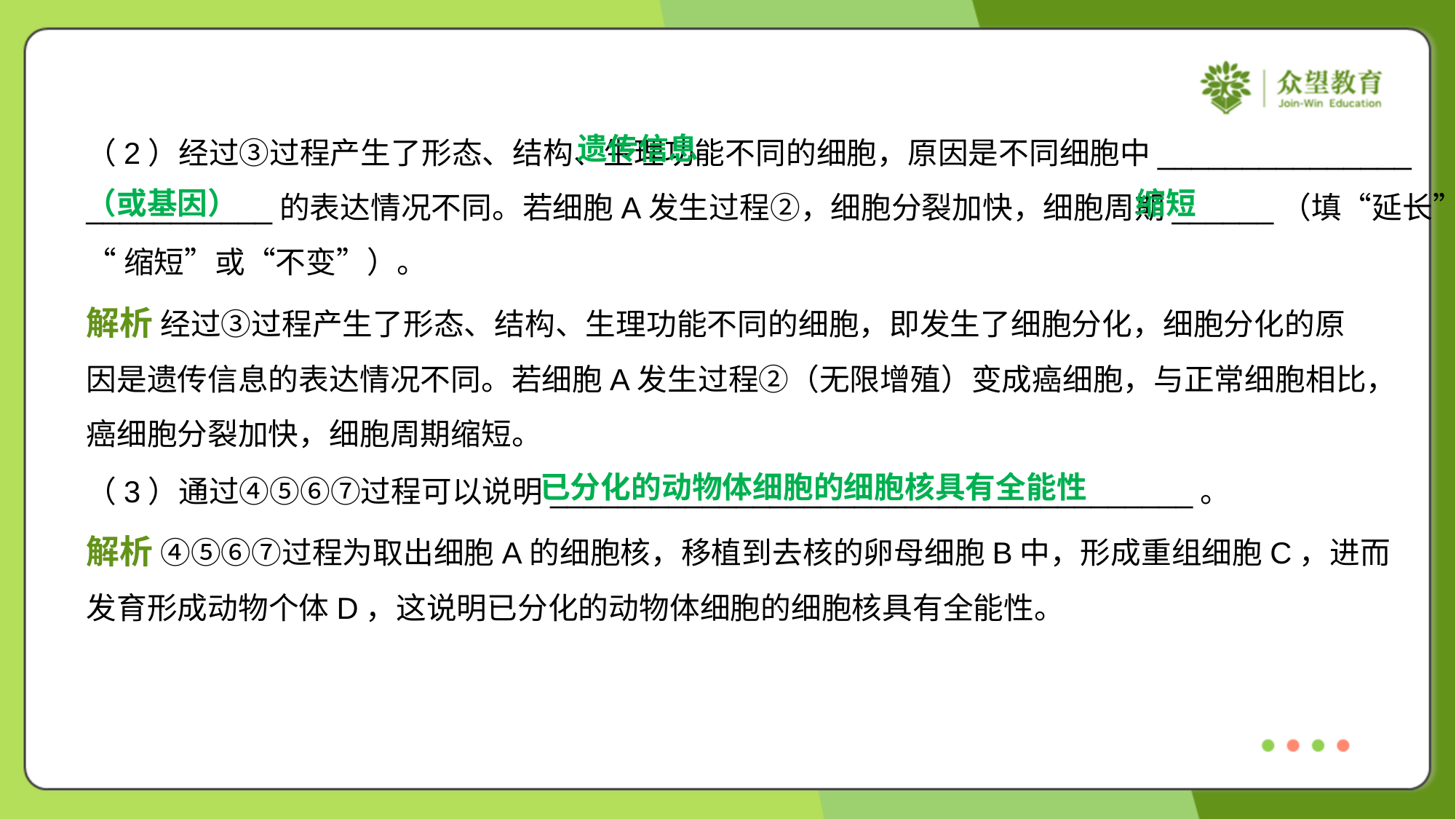

遗传信息
（或基因）
（2）经过③过程产生了形态、结构、生理功能不同的细胞，原因是不同细胞中_______________
___________的表达情况不同。若细胞A发生过程②，细胞分裂加快，细胞周期______（填“延长”
“缩短”或“不变”）。
缩短
解析 经过③过程产生了形态、结构、生理功能不同的细胞，即发生了细胞分化，细胞分化的原
因是遗传信息的表达情况不同。若细胞A发生过程②（无限增殖）变成癌细胞，与正常细胞相比，
癌细胞分裂加快，细胞周期缩短。
已分化的动物体细胞的细胞核具有全能性
（3）通过④⑤⑥⑦过程可以说明______________________________________。
解析 ④⑤⑥⑦过程为取出细胞A的细胞核，移植到去核的卵母细胞B中，形成重组细胞C，进而
发育形成动物个体D，这说明已分化的动物体细胞的细胞核具有全能性。